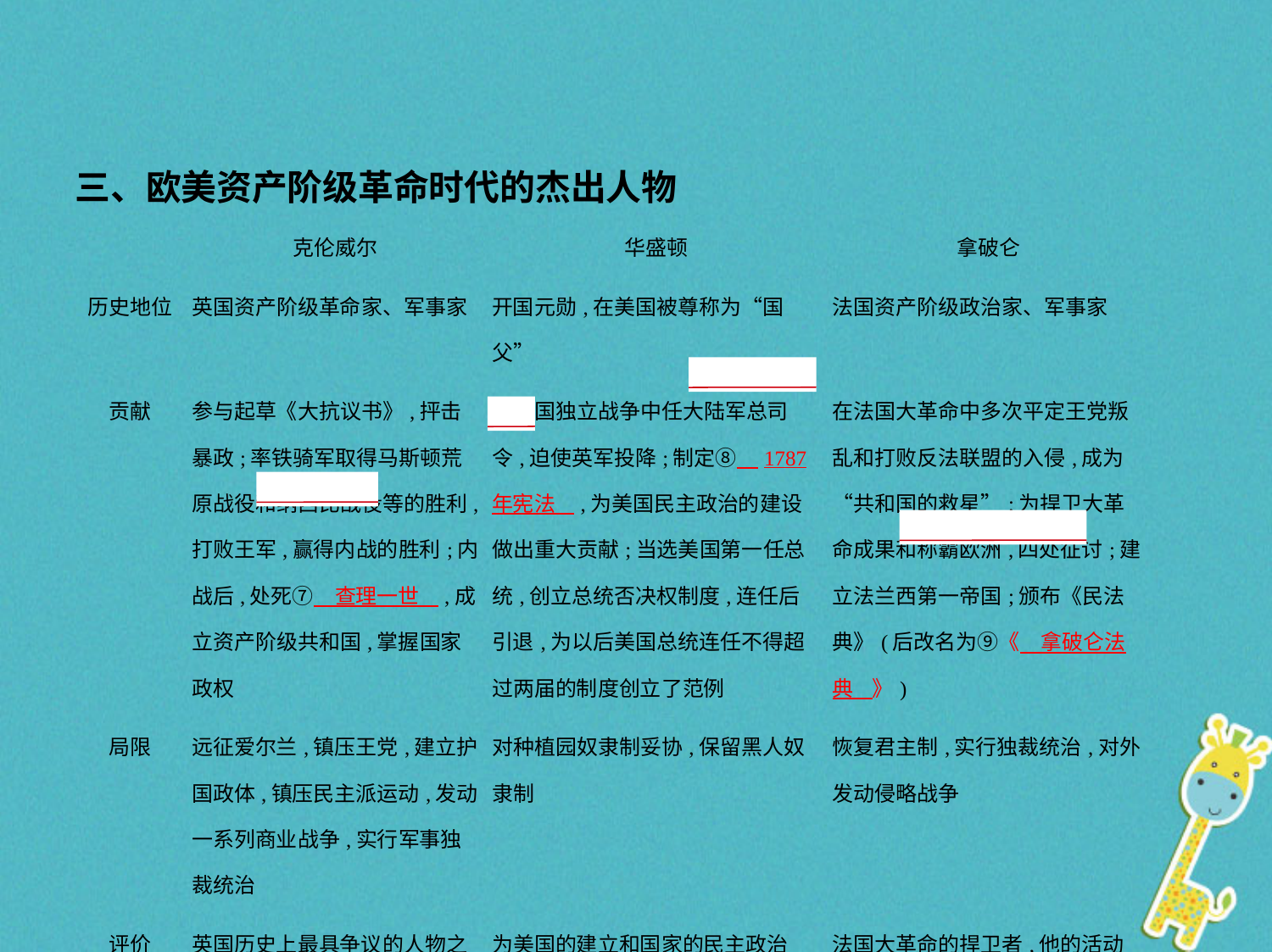

三、欧美资产阶级革命时代的杰出人物
|  | 克伦威尔 | 华盛顿 | 拿破仑 |
| --- | --- | --- | --- |
| 历史地位 | 英国资产阶级革命家、军事家 | 开国元勋,在美国被尊称为“国父” | 法国资产阶级政治家、军事家 |
| 贡献 | 参与起草《大抗议书》,抨击暴政;率铁骑军取得马斯顿荒原战役和纳西比战役等的胜利,打败王军,赢得内战的胜利;内战后,处死⑦　查理一世    ,成立资产阶级共和国,掌握国家政权 | 在美国独立战争中任大陆军总司令,迫使英军投降;制定⑧　1787年宪法    ,为美国民主政治的建设做出重大贡献;当选美国第一任总统,创立总统否决权制度,连任后引退,为以后美国总统连任不得超过两届的制度创立了范例 | 在法国大革命中多次平定王党叛 乱和打败反法联盟的入侵,成为“共和国的救星”;为捍卫大革命成果和称霸欧洲,四处征讨;建立法兰西第一帝国;颁布《民法典》(后改名为⑨《　拿破仑法典    》) |
| 局限 | 远征爱尔兰,镇压王党,建立护国政体,镇压民主派运动,发动一系列商业战争,实行军事独裁统治 | 对种植园奴隶制妥协,保留黑人奴隶制 | 恢复君主制,实行独裁统治,对外发动侵略战争 |
| 评价 | 英国历史上最具争议的人物之 一,对共和国成立前的克伦威尔应予以肯定,后期应予以否定 | 为美国的建立和国家的民主政治 建设做出了卓越的贡献,赢得美 国人民的衷心拥护 | 法国大革命的捍卫者,他的活动 对欧洲历史进程产生了重大影响 |